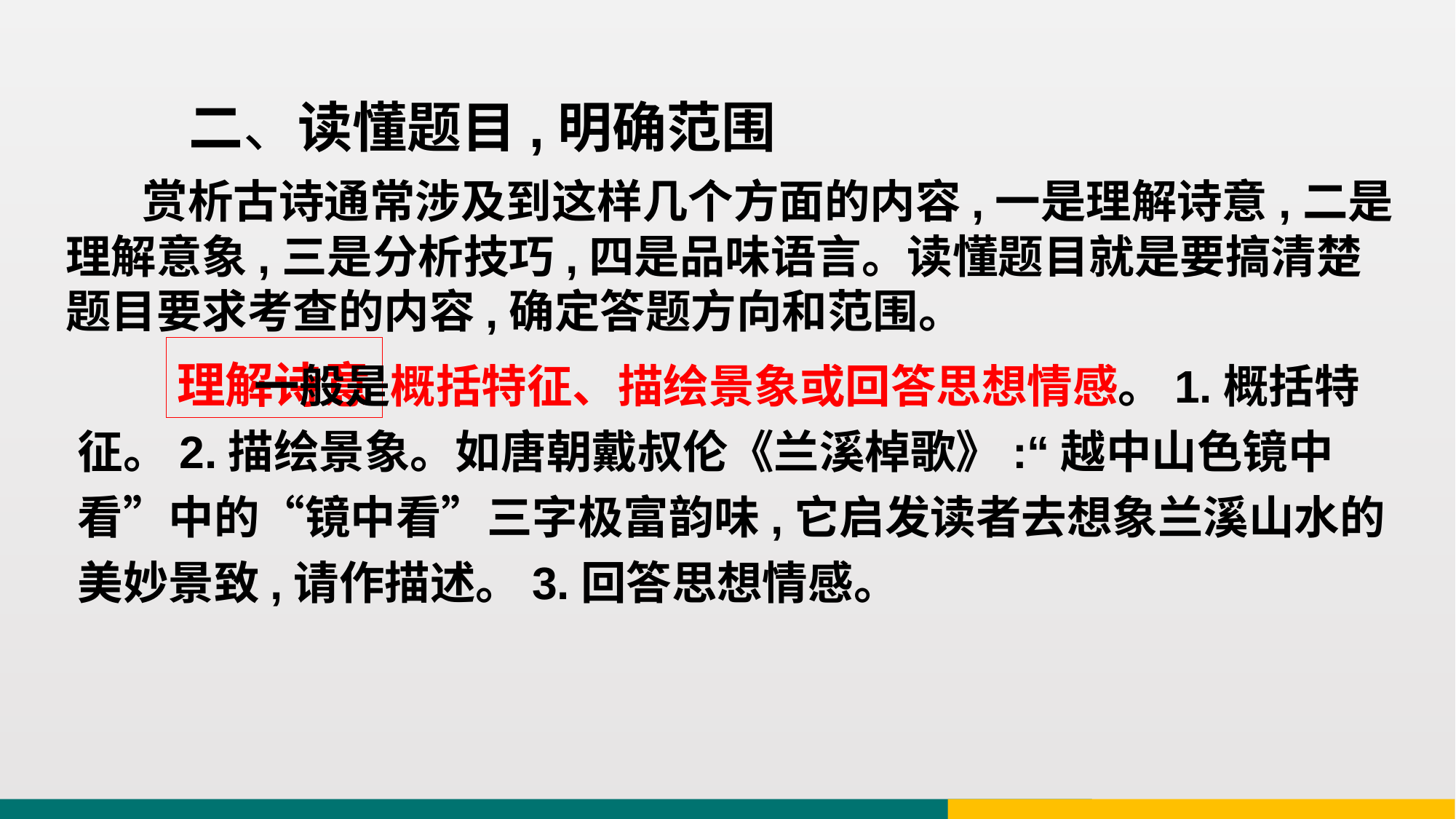

二、读懂题目,明确范围
   赏析古诗通常涉及到这样几个方面的内容,一是理解诗意,二是理解意象,三是分析技巧,四是品味语言。读懂题目就是要搞清楚题目要求考查的内容,确定答题方向和范围。
            一般是概括特征、描绘景象或回答思想情感。1.概括特征。2.描绘景象。如唐朝戴叔伦《兰溪棹歌》:“越中山色镜中看”中的“镜中看”三字极富韵味,它启发读者去想象兰溪山水的美妙景致,请作描述。3.回答思想情感。
理解诗意